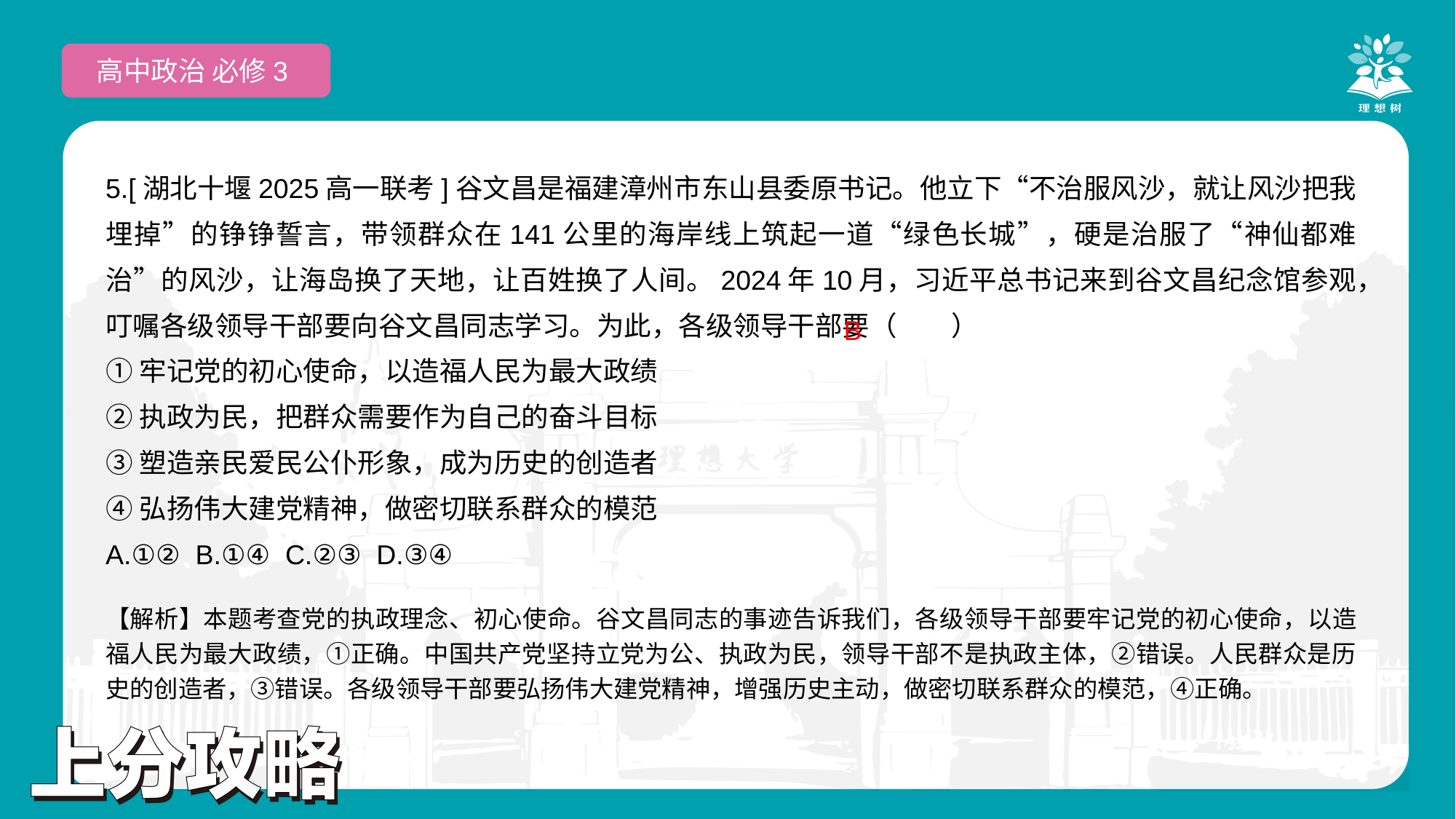

高中政治 必修3
5.[湖北十堰2025高一联考]谷文昌是福建漳州市东山县委原书记。他立下“不治服风沙，就让风沙把我埋掉”的铮铮誓言，带领群众在141公里的海岸线上筑起一道“绿色长城”，硬是治服了“神仙都难治”的风沙，让海岛换了天地，让百姓换了人间。2024年10月，习近平总书记来到谷文昌纪念馆参观，叮嘱各级领导干部要向谷文昌同志学习。为此，各级领导干部要（　　）
①牢记党的初心使命，以造福人民为最大政绩
②执政为民，把群众需要作为自己的奋斗目标
③塑造亲民爱民公仆形象，成为历史的创造者
④弘扬伟大建党精神，做密切联系群众的模范
A.①②  B.①④  C.②③  D.③④
 B
【解析】本题考查党的执政理念、初心使命。谷文昌同志的事迹告诉我们，各级领导干部要牢记党的初心使命，以造福人民为最大政绩，①正确。中国共产党坚持立党为公、执政为民，领导干部不是执政主体，②错误。人民群众是历史的创造者，③错误。各级领导干部要弘扬伟大建党精神，增强历史主动，做密切联系群众的模范，④正确。